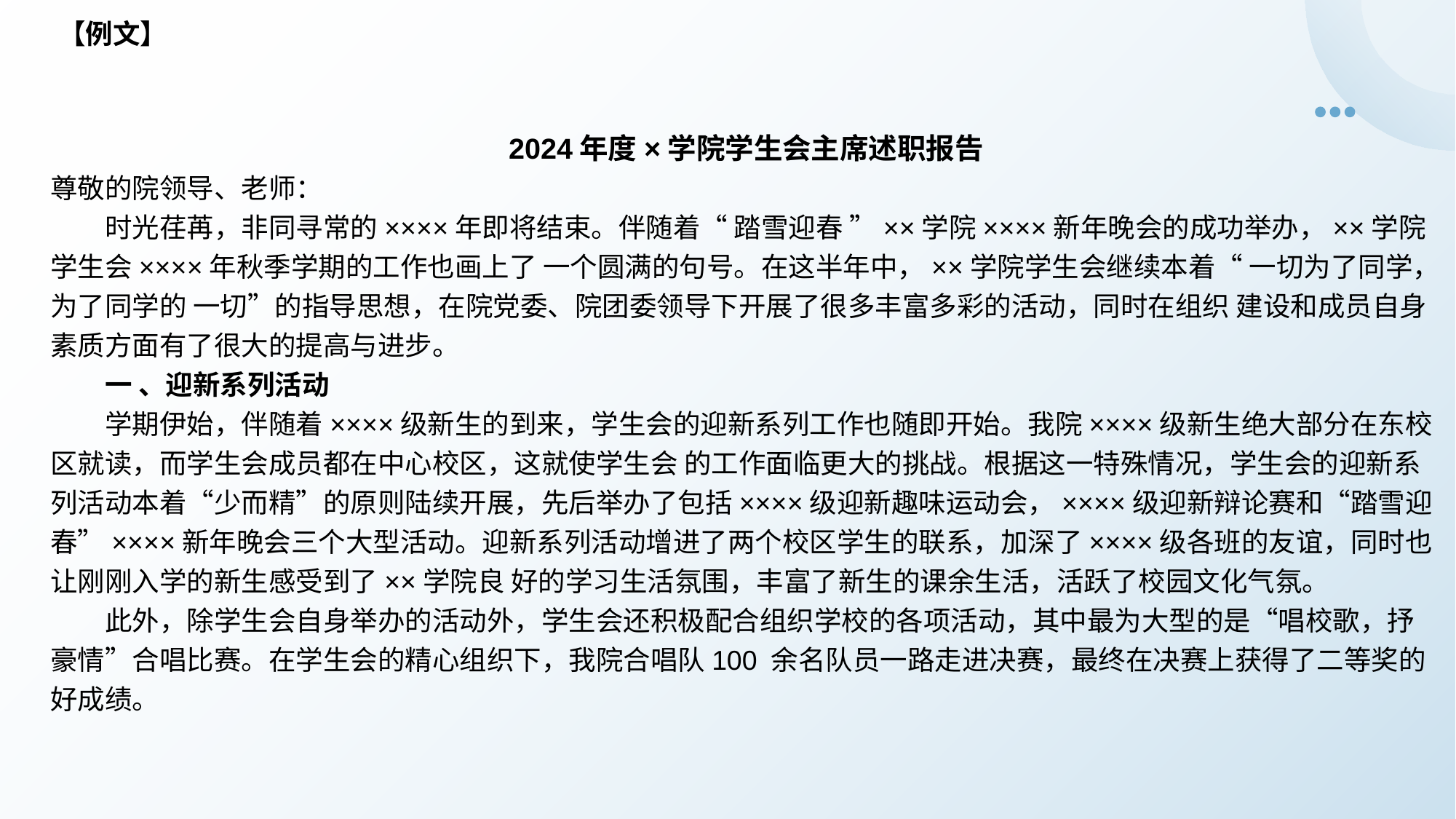

【例文】
 2024年度×学院学生会主席述职报告
尊敬的院领导、老师：
时光荏苒，非同寻常的××××年即将结束。伴随着“ 踏雪迎春 ”××学院××××新年晚会的成功举办，××学院学生会××××年秋季学期的工作也画上了 一个圆满的句号。在这半年中，××学院学生会继续本着“ 一切为了同学，为了同学的 一切”的指导思想，在院党委、院团委领导下开展了很多丰富多彩的活动，同时在组织 建设和成员自身素质方面有了很大的提高与进步。
一 、迎新系列活动
学期伊始，伴随着××××级新生的到来，学生会的迎新系列工作也随即开始。我院××××级新生绝大部分在东校区就读，而学生会成员都在中心校区，这就使学生会 的工作面临更大的挑战。根据这一特殊情况，学生会的迎新系列活动本着“少而精”的原则陆续开展，先后举办了包括××××级迎新趣味运动会，××××级迎新辩论赛和“踏雪迎春”××××新年晚会三个大型活动。迎新系列活动增进了两个校区学生的联系，加深了××××级各班的友谊，同时也让刚刚入学的新生感受到了××学院良 好的学习生活氛围，丰富了新生的课余生活，活跃了校园文化气氛。
此外，除学生会自身举办的活动外，学生会还积极配合组织学校的各项活动，其中最为大型的是“唱校歌，抒豪情”合唱比赛。在学生会的精心组织下，我院合唱队100 余名队员一路走进决赛，最终在决赛上获得了二等奖的好成绩。